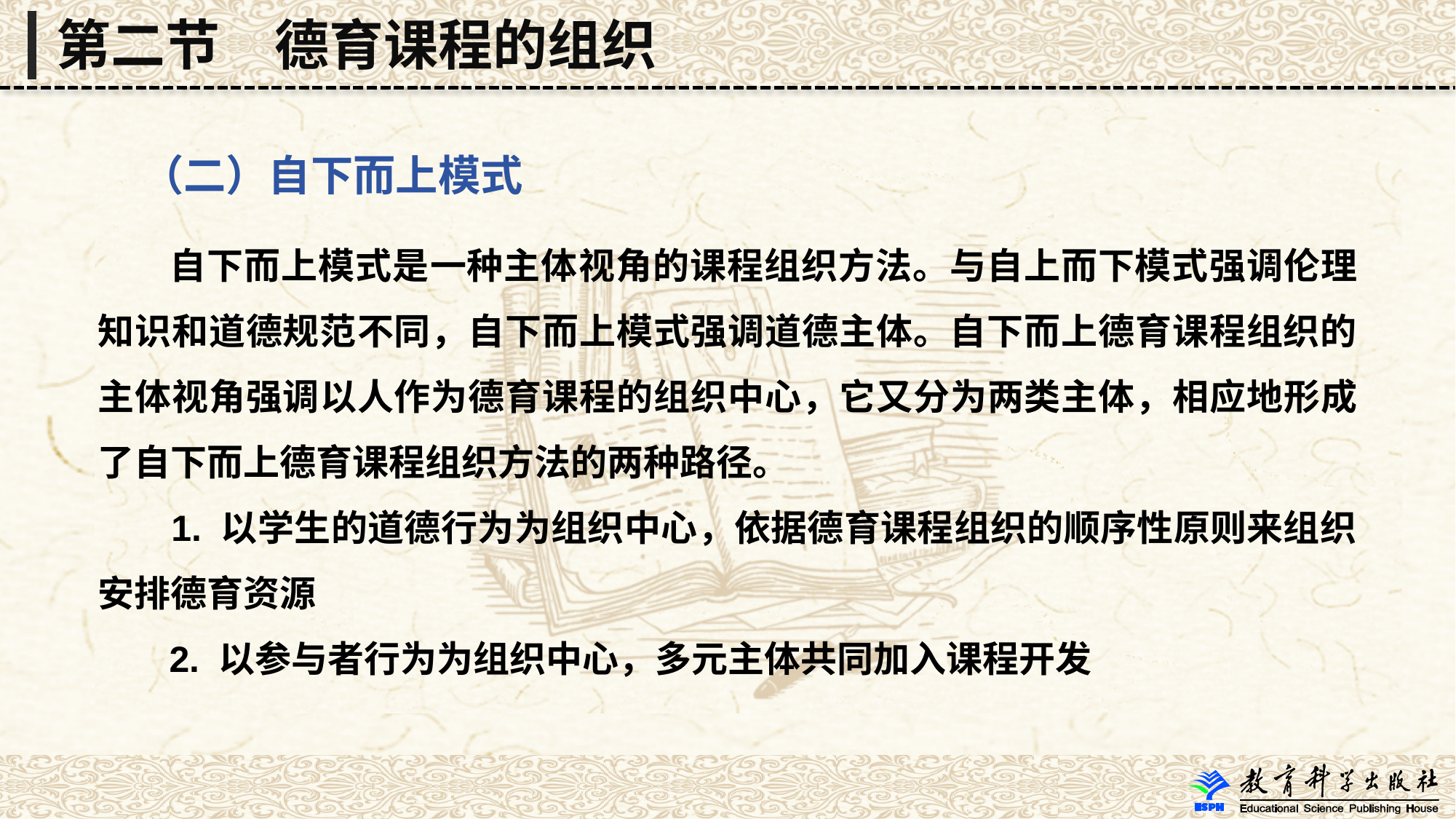

第二节　德育课程的组织
      （二）自下而上模式

       自下而上模式是一种主体视角的课程组织方法。与自上而下模式强调伦理知识和道德规范不同，自下而上模式强调道德主体。自下而上德育课程组织的主体视角强调以人作为德育课程的组织中心，它又分为两类主体，相应地形成了自下而上德育课程组织方法的两种路径。
       1. 以学生的道德行为为组织中心，依据德育课程组织的顺序性原则来组织安排德育资源
       2. 以参与者行为为组织中心，多元主体共同加入课程开发